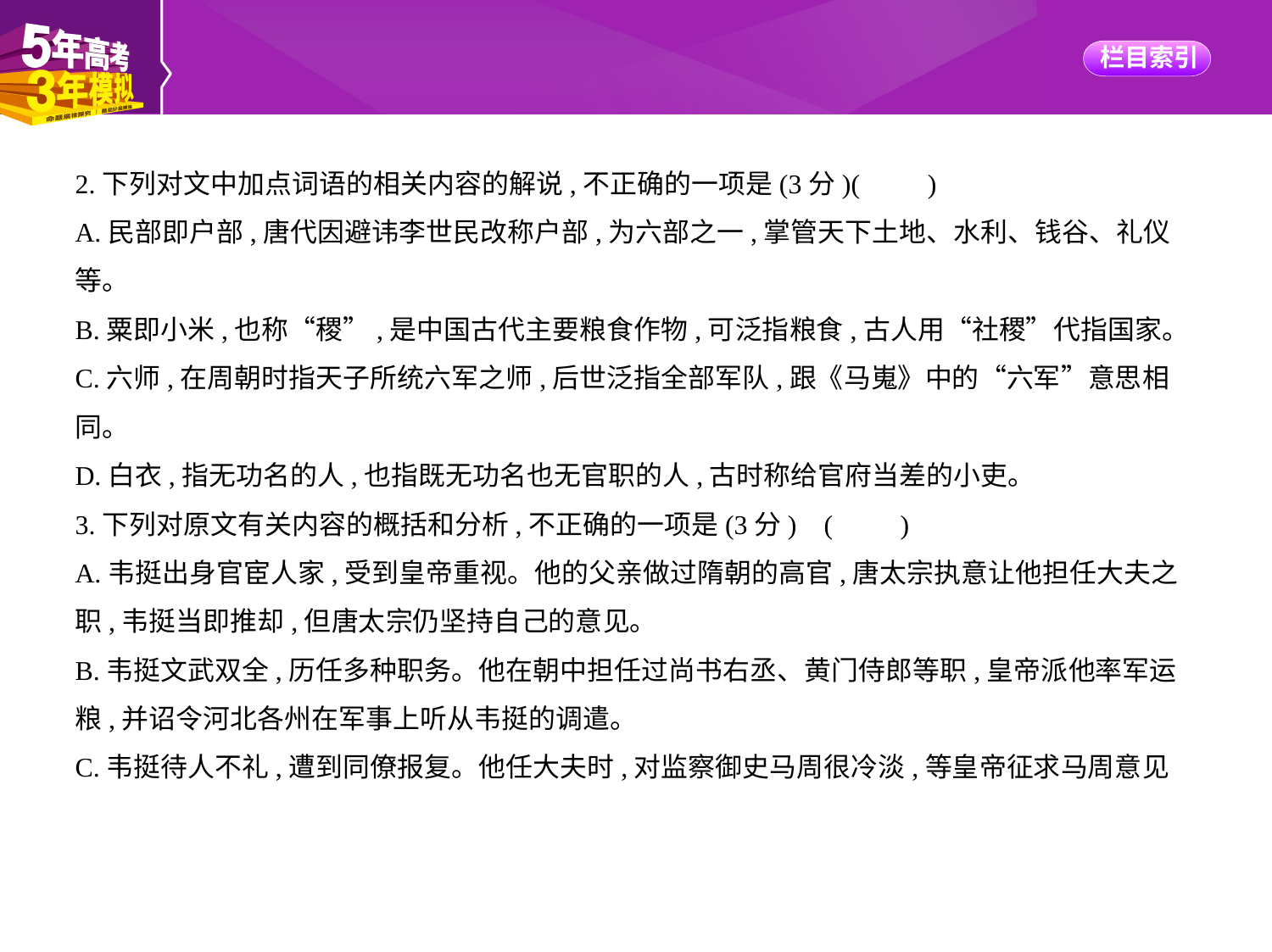

2.下列对文中加点词语的相关内容的解说,不正确的一项是(3分)(　　)
A.民部即户部,唐代因避讳李世民改称户部,为六部之一,掌管天下土地、水利、钱谷、礼仪
等。
B.粟即小米,也称“稷”,是中国古代主要粮食作物,可泛指粮食,古人用“社稷”代指国家。
C.六师,在周朝时指天子所统六军之师,后世泛指全部军队,跟《马嵬》中的“六军”意思相
同。
D.白衣,指无功名的人,也指既无功名也无官职的人,古时称给官府当差的小吏。
3.下列对原文有关内容的概括和分析,不正确的一项是(3分) (　　)
A.韦挺出身官宦人家,受到皇帝重视。他的父亲做过隋朝的高官,唐太宗执意让他担任大夫之
职,韦挺当即推却,但唐太宗仍坚持自己的意见。
B.韦挺文武双全,历任多种职务。他在朝中担任过尚书右丞、黄门侍郎等职,皇帝派他率军运
粮,并诏令河北各州在军事上听从韦挺的调遣。
C.韦挺待人不礼,遭到同僚报复。他任大夫时,对监察御史马周很冷淡,等皇帝征求马周意见